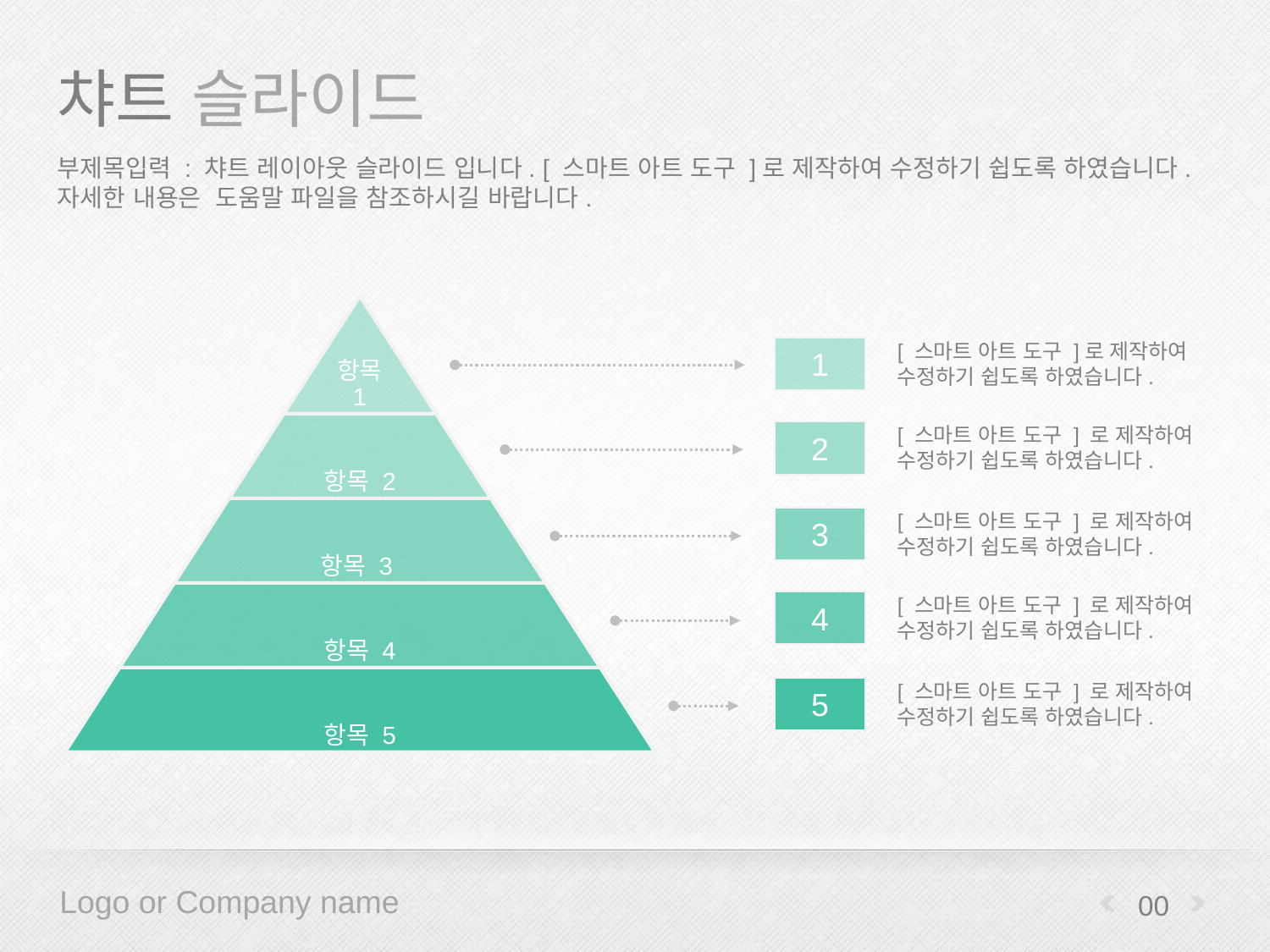

# 챠트 슬라이드
부제목입력 : 챠트 레이아웃 슬라이드 입니다. [ 스마트 아트 도구 ]로 제작하여 수정하기 쉽도록 하였습니다. 자세한 내용은  도움말 파일을 참조하시길 바랍니다.
항목 1
항목 2
항목 3
항목 4
항목 5
[ 스마트 아트 도구 ]로 제작하여 수정하기 쉽도록 하였습니다.
1
[ 스마트 아트 도구 ] 로 제작하여 수정하기 쉽도록 하였습니다.
2
[ 스마트 아트 도구 ] 로 제작하여 수정하기 쉽도록 하였습니다.
3
[ 스마트 아트 도구 ] 로 제작하여 수정하기 쉽도록 하였습니다.
4
[ 스마트 아트 도구 ] 로 제작하여 수정하기 쉽도록 하였습니다.
5
00